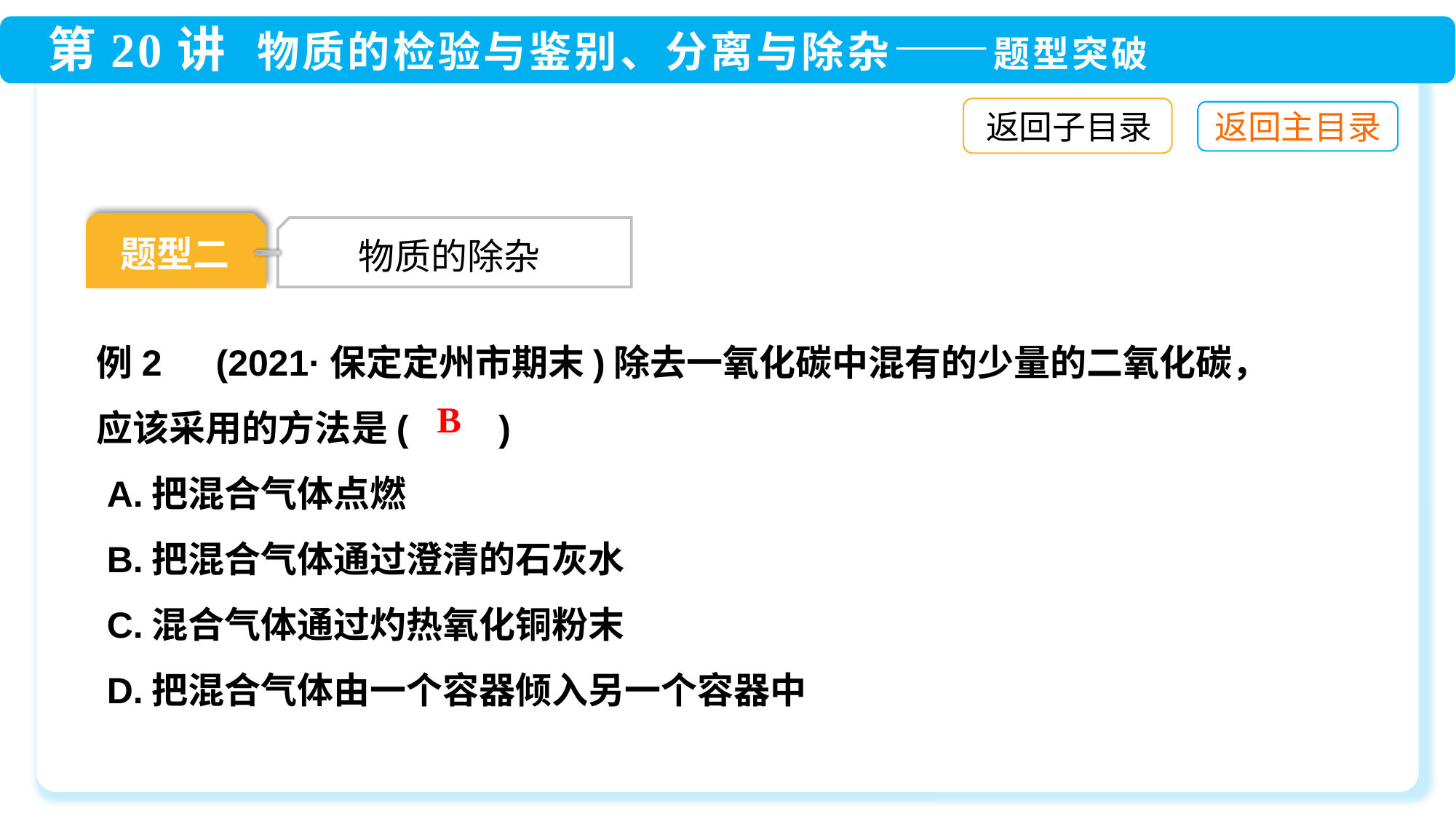

返回子目录
题型二
 物质的除杂

例2　(2021·保定定州市期末)除去一氧化碳中混有的少量的二氧化碳，应该采用的方法是(　　)
 A.把混合气体点燃
 B.把混合气体通过澄清的石灰水
 C.混合气体通过灼热氧化铜粉末
 D.把混合气体由一个容器倾入另一个容器中
B